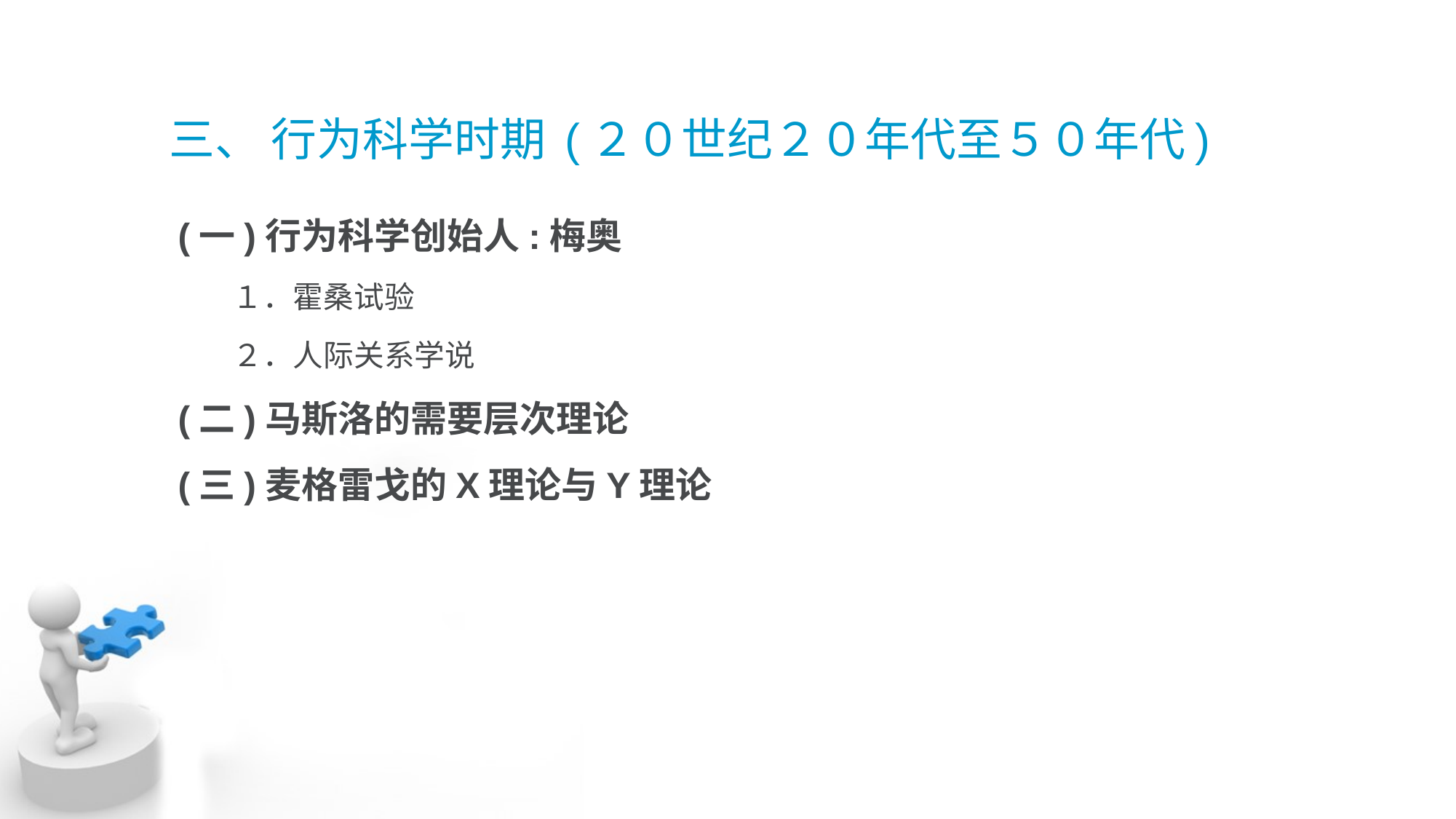

# 三、 行为科学时期 (２０世纪２０年代至５０年代)
(一)行为科学创始人:梅奥
       １．霍桑试验
       ２．人际关系学说
(二)马斯洛的需要层次理论
(三)麦格雷戈的X理论与Y理论